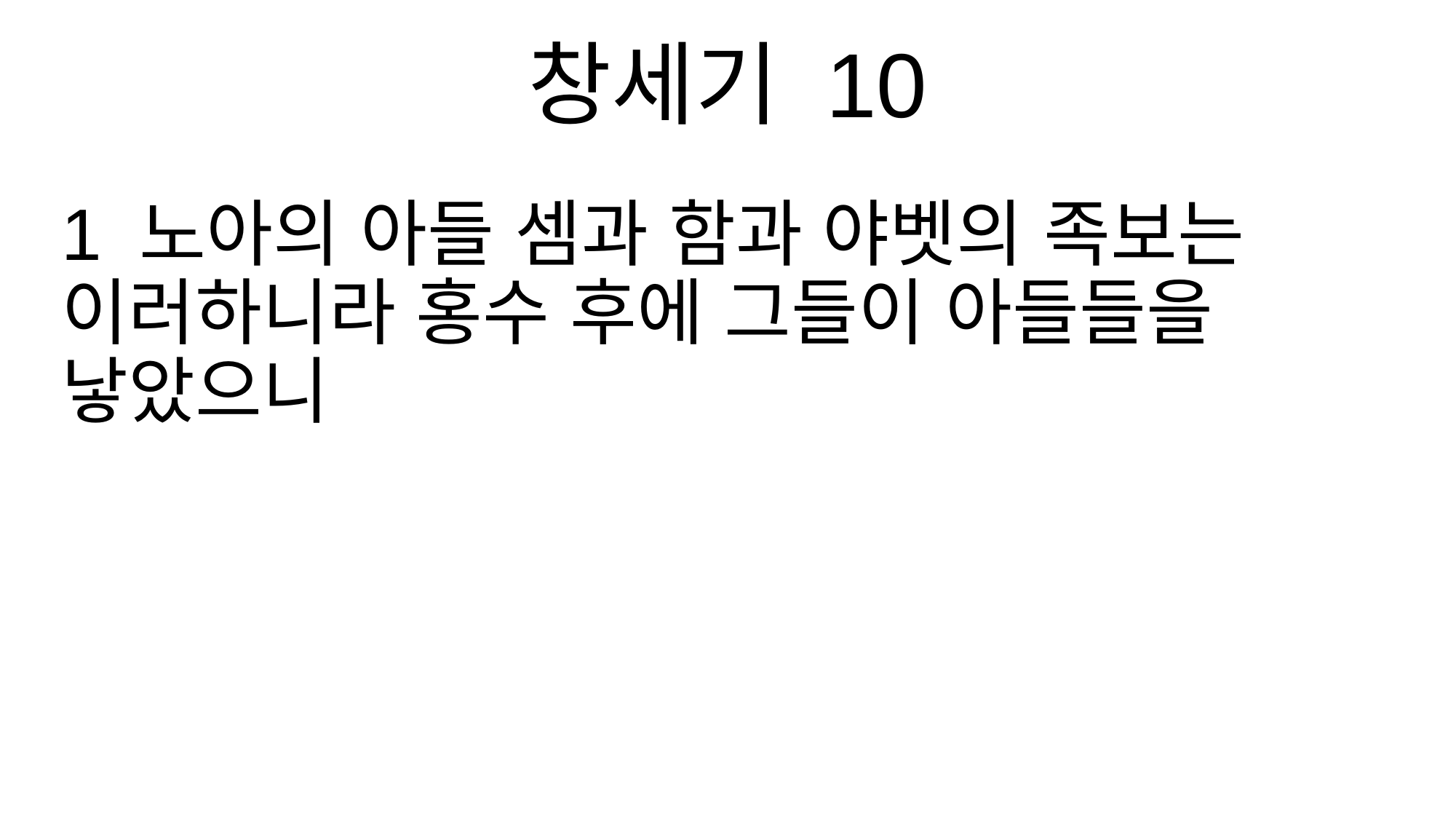

창세기 10
1 노아의 아들 셈과 함과 야벳의 족보는 이러하니라 홍수 후에 그들이 아들들을 낳았으니